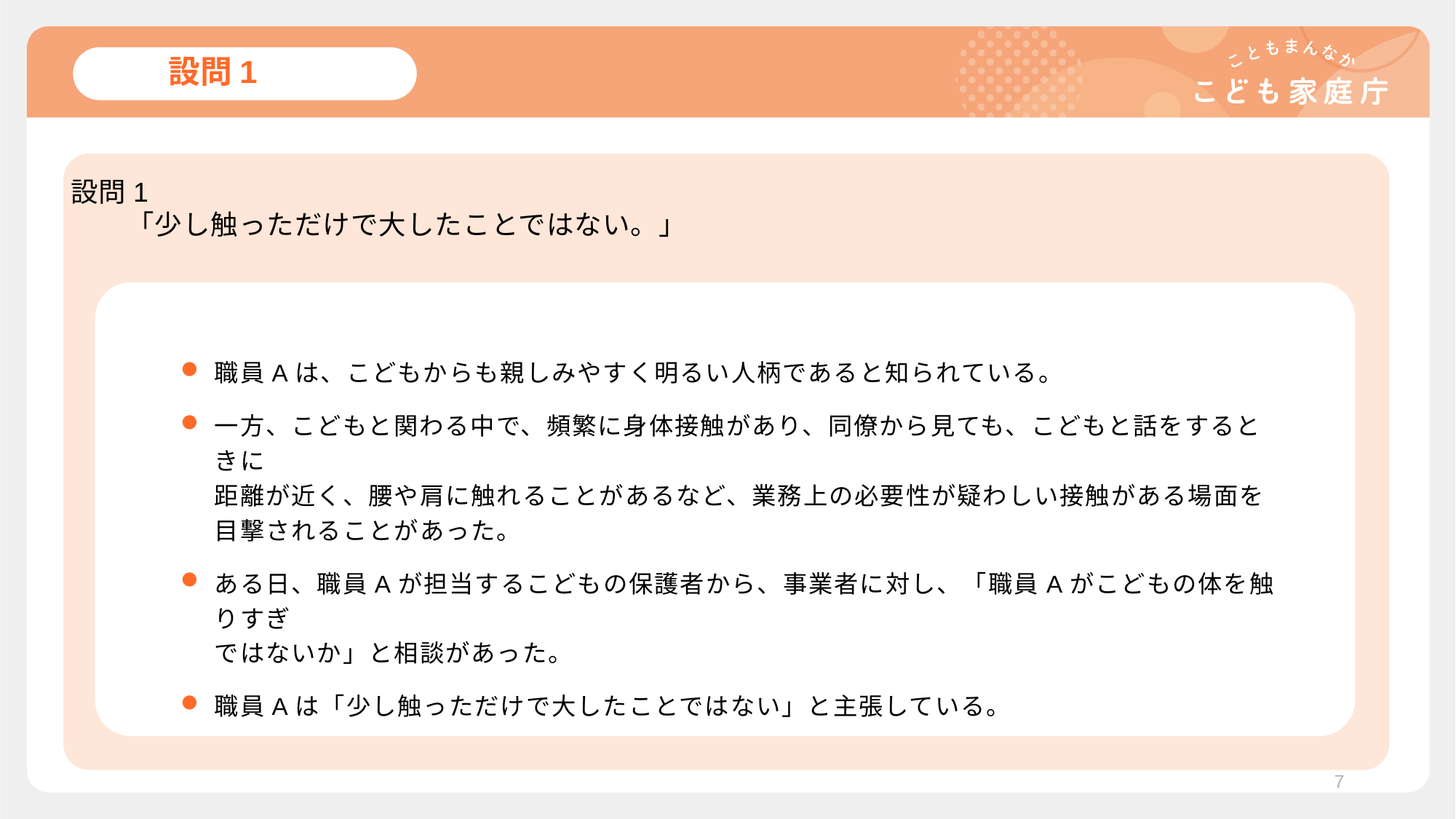

# 設問1

設問1
　　「少し触っただけで大したことではない。」

職員Aは、こどもからも親しみやすく明るい人柄であると知られている。
一方、こどもと関わる中で、頻繁に身体接触があり、同僚から見ても、こどもと話をするときに
距離が近く、腰や肩に触れることがあるなど、業務上の必要性が疑わしい接触がある場面を目撃されることがあった。
ある日、職員Aが担当するこどもの保護者から、事業者に対し、「職員Aがこどもの体を触りすぎ
ではないか」と相談があった。
職員Aは「少し触っただけで大したことではない」と主張している。
7